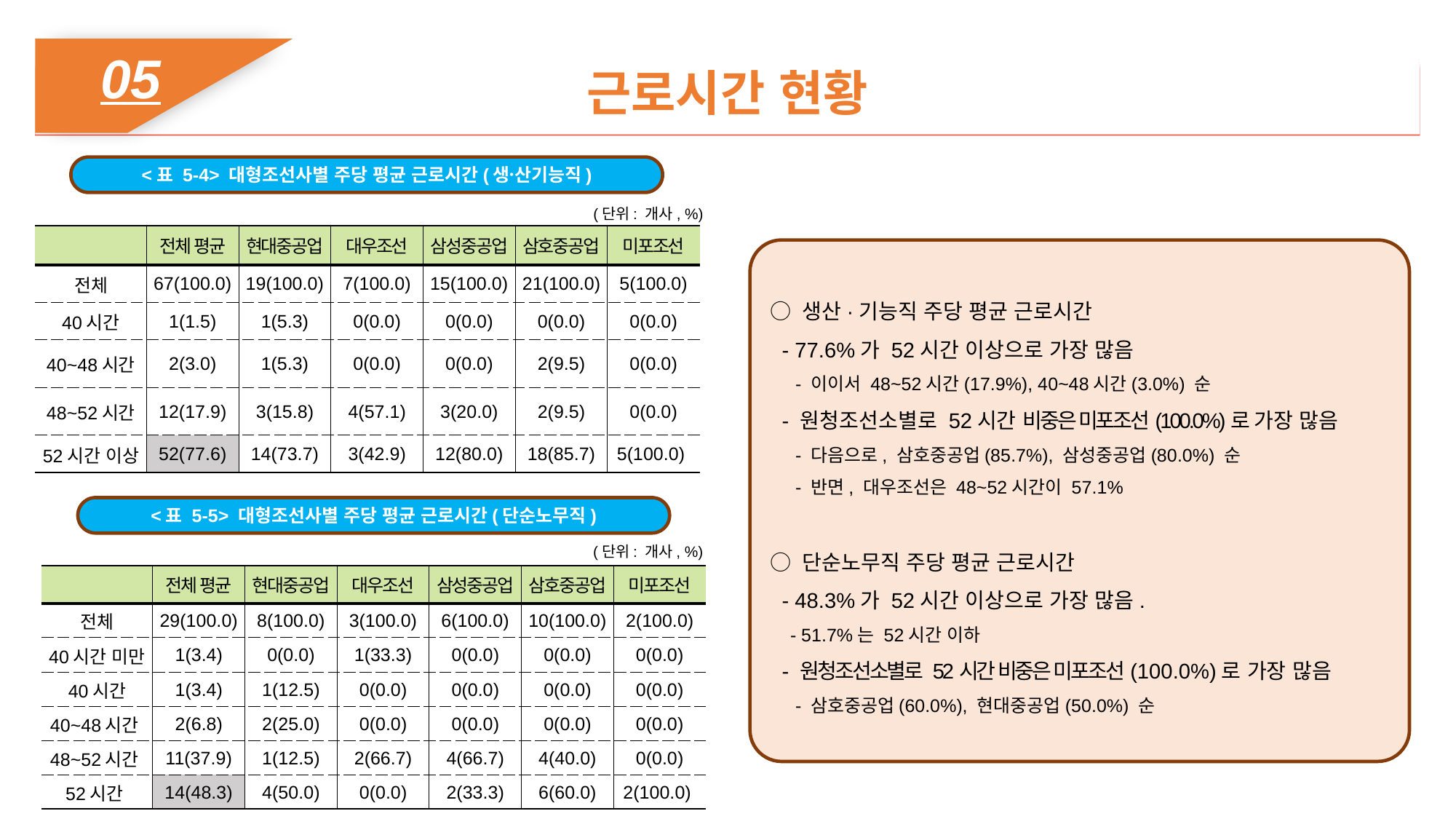

05
근로시간 현황
<표 5-4> 대형조선사별 주당 평균 근로시간(생산〮기능직)
(단위: 개사, %)
|  | 전체 평균 | 현대중공업 | 대우조선 | 삼성중공업 | 삼호중공업 | 미포조선 |
| --- | --- | --- | --- | --- | --- | --- |
| 전체 | 67(100.0) | 19(100.0) | 7(100.0) | 15(100.0) | 21(100.0) | 5(100.0) |
| 40시간 | 1(1.5) | 1(5.3) | 0(0.0) | 0(0.0) | 0(0.0) | 0(0.0) |
| 40~48시간 | 2(3.0) | 1(5.3) | 0(0.0) | 0(0.0) | 2(9.5) | 0(0.0) |
| 48~52시간 | 12(17.9) | 3(15.8) | 4(57.1) | 3(20.0) | 2(9.5) | 0(0.0) |
| 52시간 이상 | 52(77.6) | 14(73.7) | 3(42.9) | 12(80.0) | 18(85.7) | 5(100.0) |
○ 생산·기능직 주당 평균 근로시간
  - 77.6%가 52시간 이상으로 가장 많음
     - 이이서 48~52시간(17.9%), 40~48시간(3.0%) 순
  - 원청조선소별로 52시간 비중은 미포조선(100.0%)로 가장 많음
     - 다음으로, 삼호중공업(85.7%), 삼성중공업(80.0%) 순
     - 반면, 대우조선은 48~52시간이 57.1%

○ 단순노무직 주당 평균 근로시간
  - 48.3%가 52시간 이상으로 가장 많음.
    - 51.7%는 52시간 이하
  - 원청조선소별로 52시간 비중은 미포조선(100.0%)로 가장 많음
     - 삼호중공업(60.0%), 현대중공업(50.0%) 순
<표 5-5> 대형조선사별 주당 평균 근로시간(단순노무직)
(단위: 개사, %)
|  | 전체 평균 | 현대중공업 | 대우조선 | 삼성중공업 | 삼호중공업 | 미포조선 |
| --- | --- | --- | --- | --- | --- | --- |
| 전체 | 29(100.0) | 8(100.0) | 3(100.0) | 6(100.0) | 10(100.0) | 2(100.0) |
| 40시간 미만 | 1(3.4) | 0(0.0) | 1(33.3) | 0(0.0) | 0(0.0) | 0(0.0) |
| 40시간 | 1(3.4) | 1(12.5) | 0(0.0) | 0(0.0) | 0(0.0) | 0(0.0) |
| 40~48시간 | 2(6.8) | 2(25.0) | 0(0.0) | 0(0.0) | 0(0.0) | 0(0.0) |
| 48~52시간 | 11(37.9) | 1(12.5) | 2(66.7) | 4(66.7) | 4(40.0) | 0(0.0) |
| 52시간 | 14(48.3) | 4(50.0) | 0(0.0) | 2(33.3) | 6(60.0) | 2(100.0) |